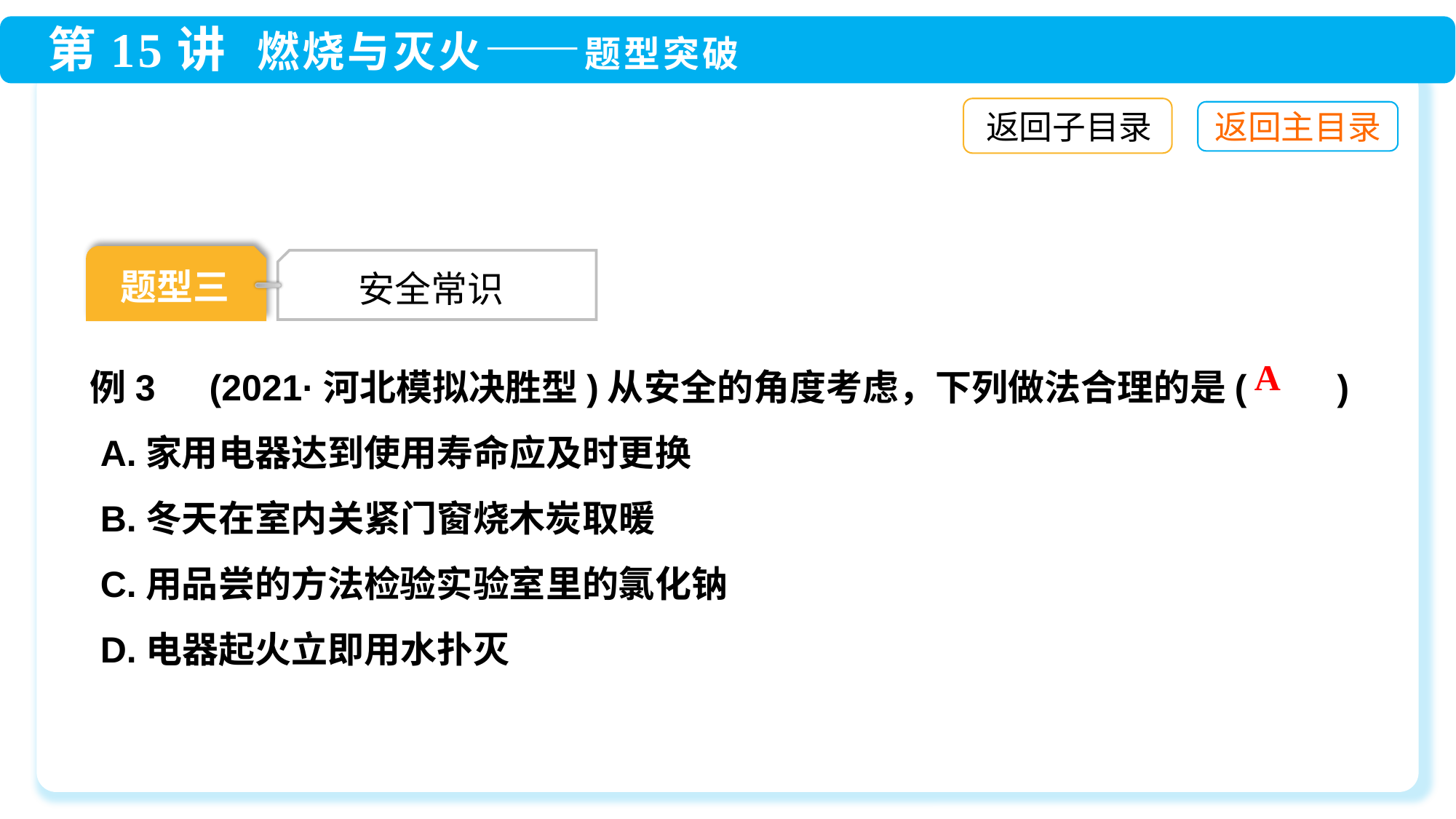

返回子目录
题型三
 安全常识

例3　(2021·河北模拟决胜型)从安全的角度考虑，下列做法合理的是(　　)
 A.家用电器达到使用寿命应及时更换
 B.冬天在室内关紧门窗烧木炭取暖
 C.用品尝的方法检验实验室里的氯化钠
 D.电器起火立即用水扑灭
A